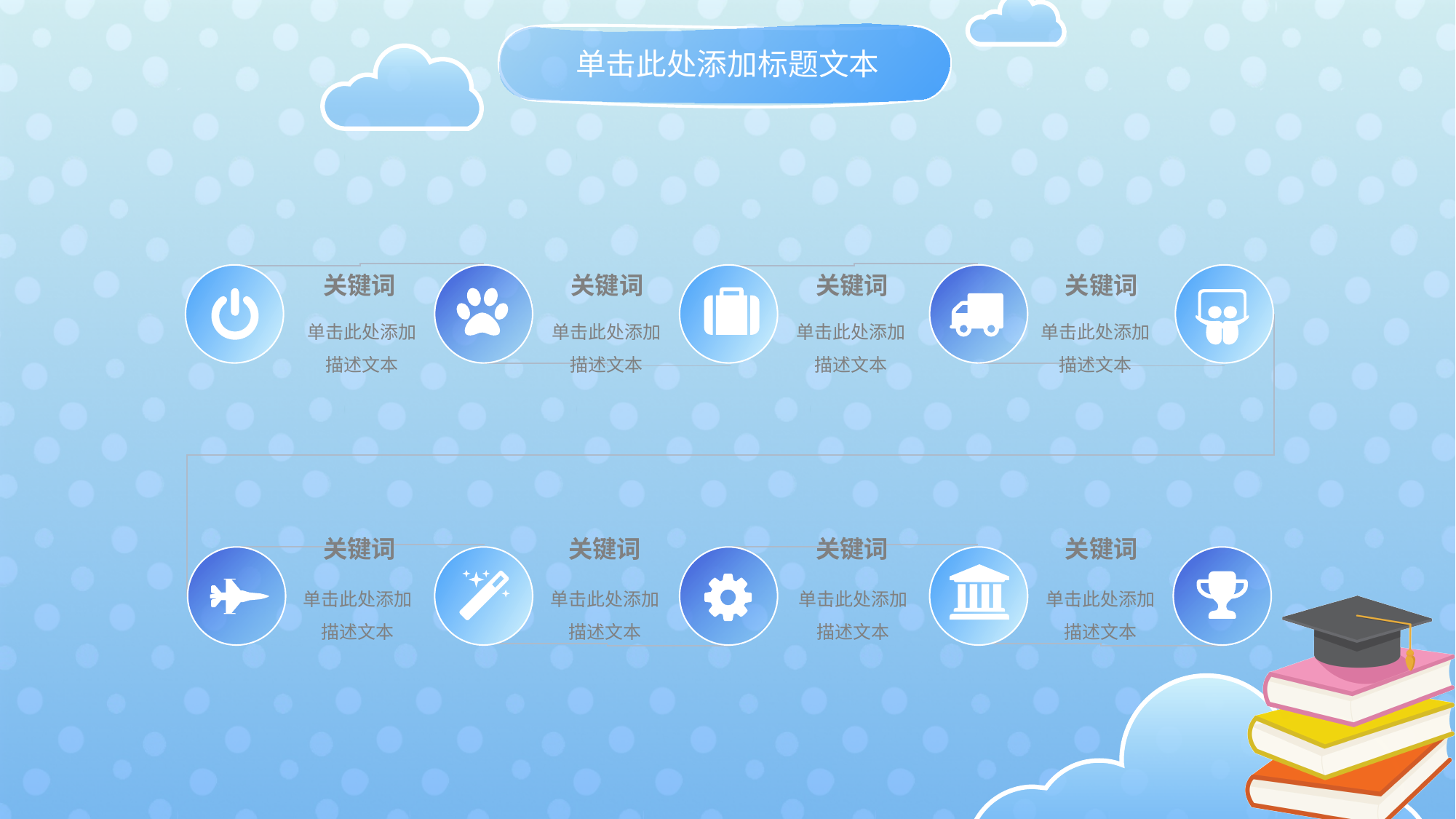

单击此处添加标题文本

关键词
关键词
关键词
关键词

单击此处添加描述文本
单击此处添加描述文本
单击此处添加描述文本
单击此处添加描述文本
关键词
关键词
关键词
关键词

单击此处添加描述文本
单击此处添加描述文本
单击此处添加描述文本
单击此处添加描述文本